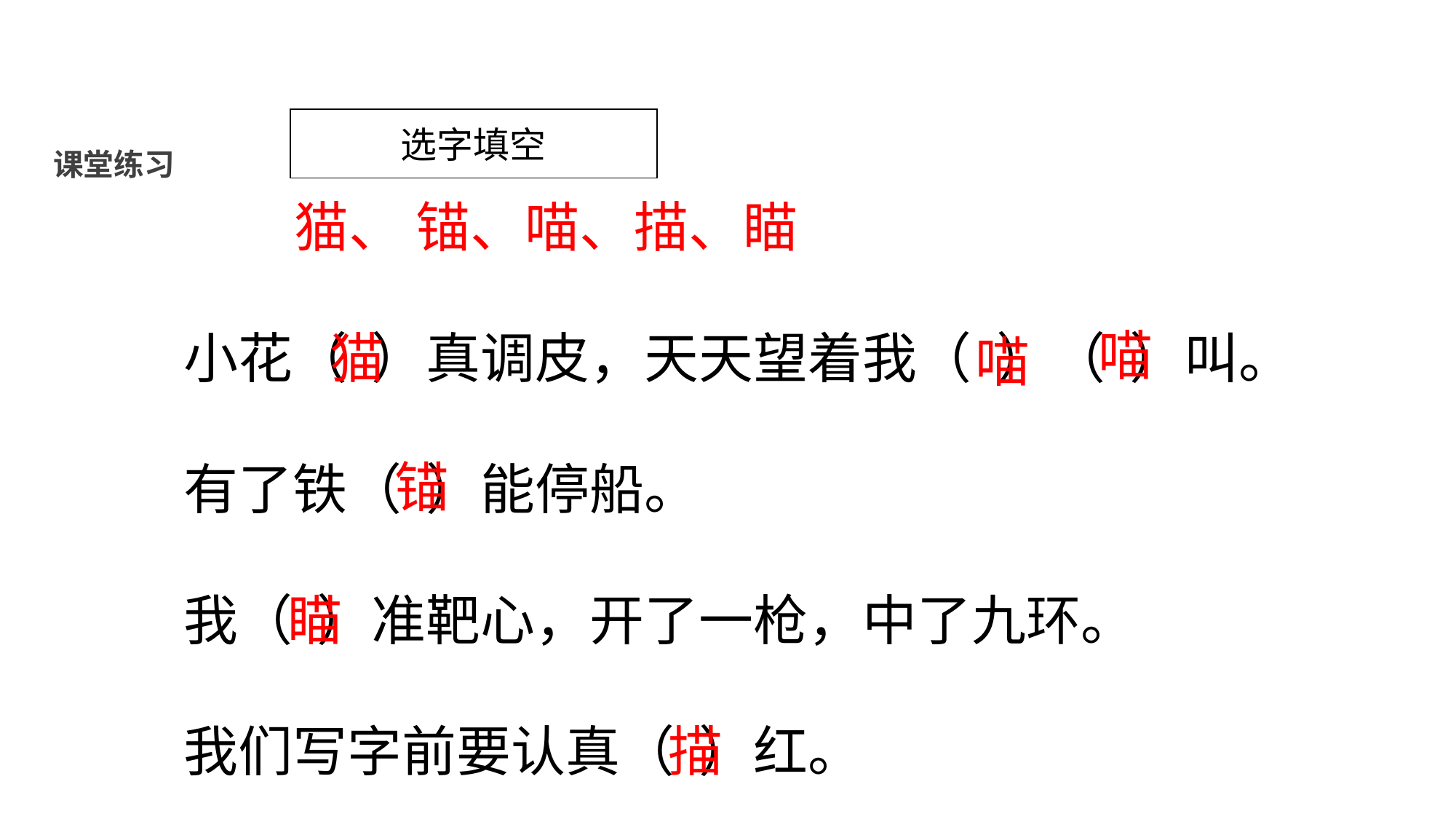

选字填空
课堂练习
        猫、 锚、喵、描、瞄

小花（  ）真调皮，天天望着我（  ）（  ）叫。

有了铁（  ）能停船。

我（  ）准靶心，开了一枪，中了九环。

我们写字前要认真（  ）红。
喵
猫
喵
锚
瞄
描